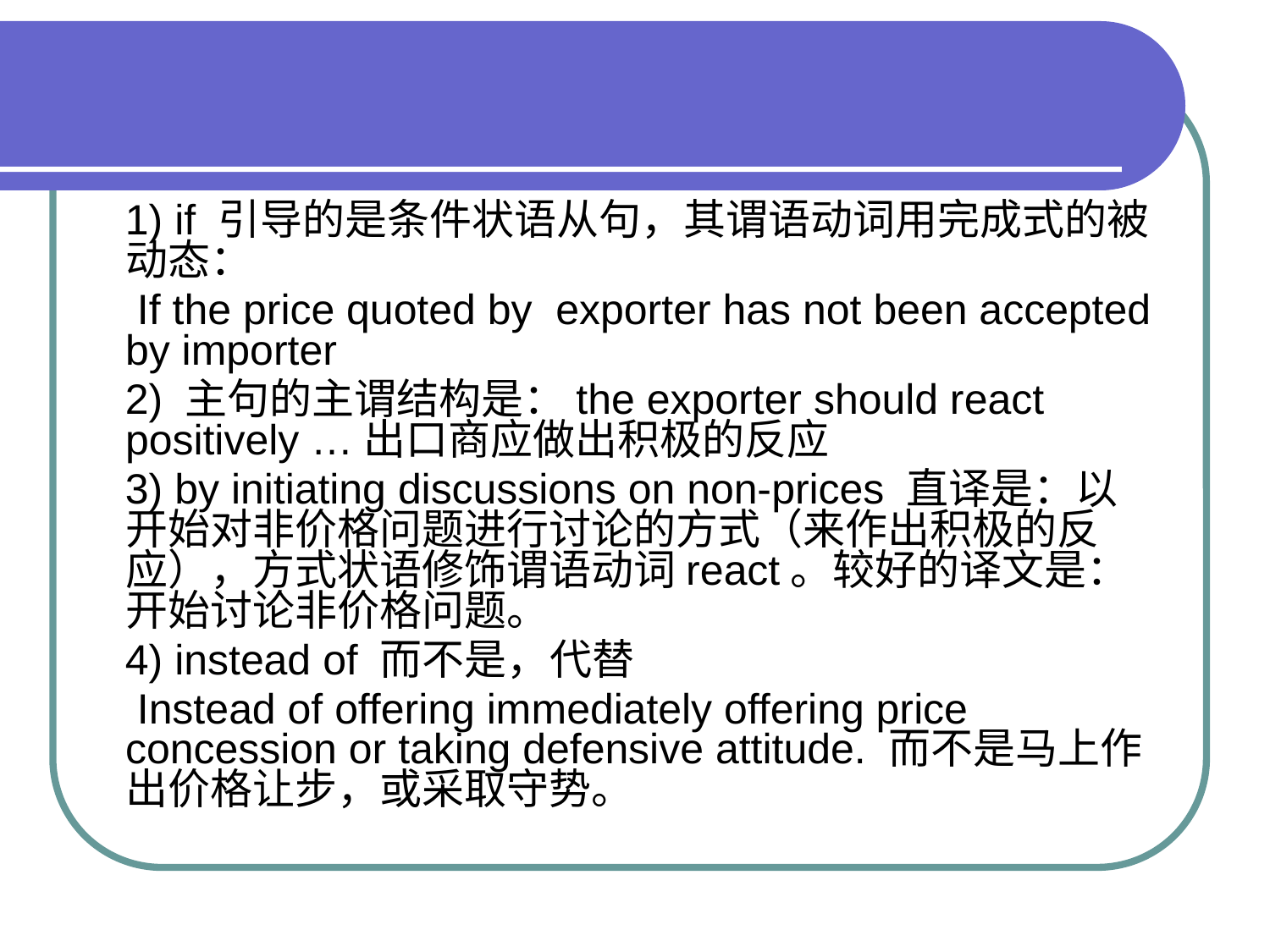

#
    1) if 引导的是条件状语从句，其谓语动词用完成式的被动态：
     If the price quoted by  exporter has not been accepted by importer
    2) 主句的主谓结构是：the exporter should react positively …出口商应做出积极的反应
    3) by initiating discussions on non-prices 直译是：以开始对非价格问题进行讨论的方式（来作出积极的反应），方式状语修饰谓语动词react。较好的译文是：开始讨论非价格问题。
    4) instead of 而不是，代替
     Instead of offering immediately offering price concession or taking defensive attitude. 而不是马上作出价格让步，或采取守势。